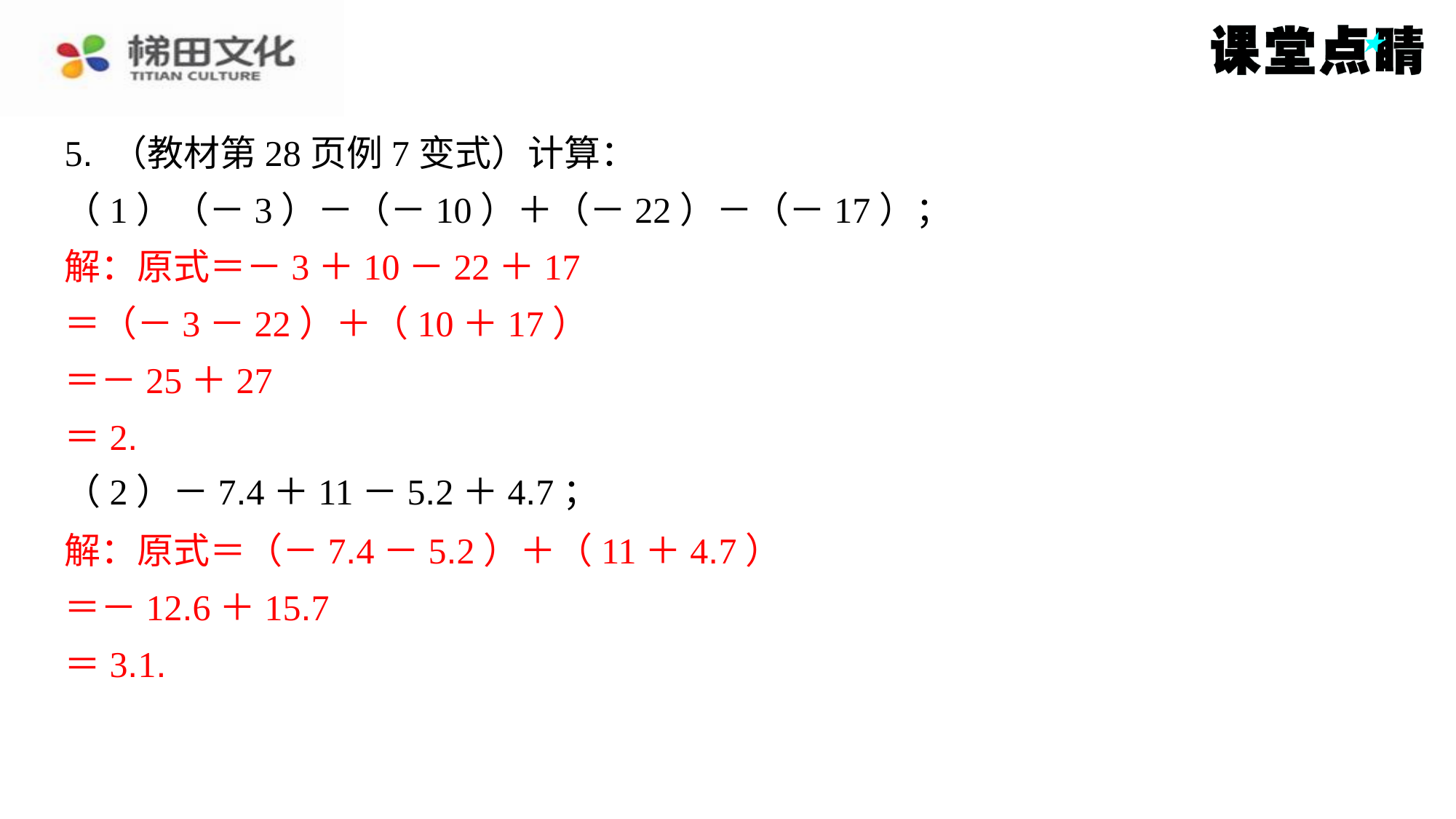

5. （教材第28页例7变式）计算：
（1）（－3）－（－10）＋（－22）－（－17）；
解：原式＝－3＋10－22＋17
＝（－3－22）＋（10＋17）
＝－25＋27
＝2.
（2）－7.4＋11－5.2＋4.7；
解：原式＝（－7.4－5.2）＋（11＋4.7）
＝－12.6＋15.7
＝3.1.
解：原式＝－3＋10－22＋17
＝（－3－22）＋（10＋17）
＝－25＋27
＝2.
解：原式＝（－7.4－5.2）＋（11＋4.7）
＝－12.6＋15.7
＝3.1.